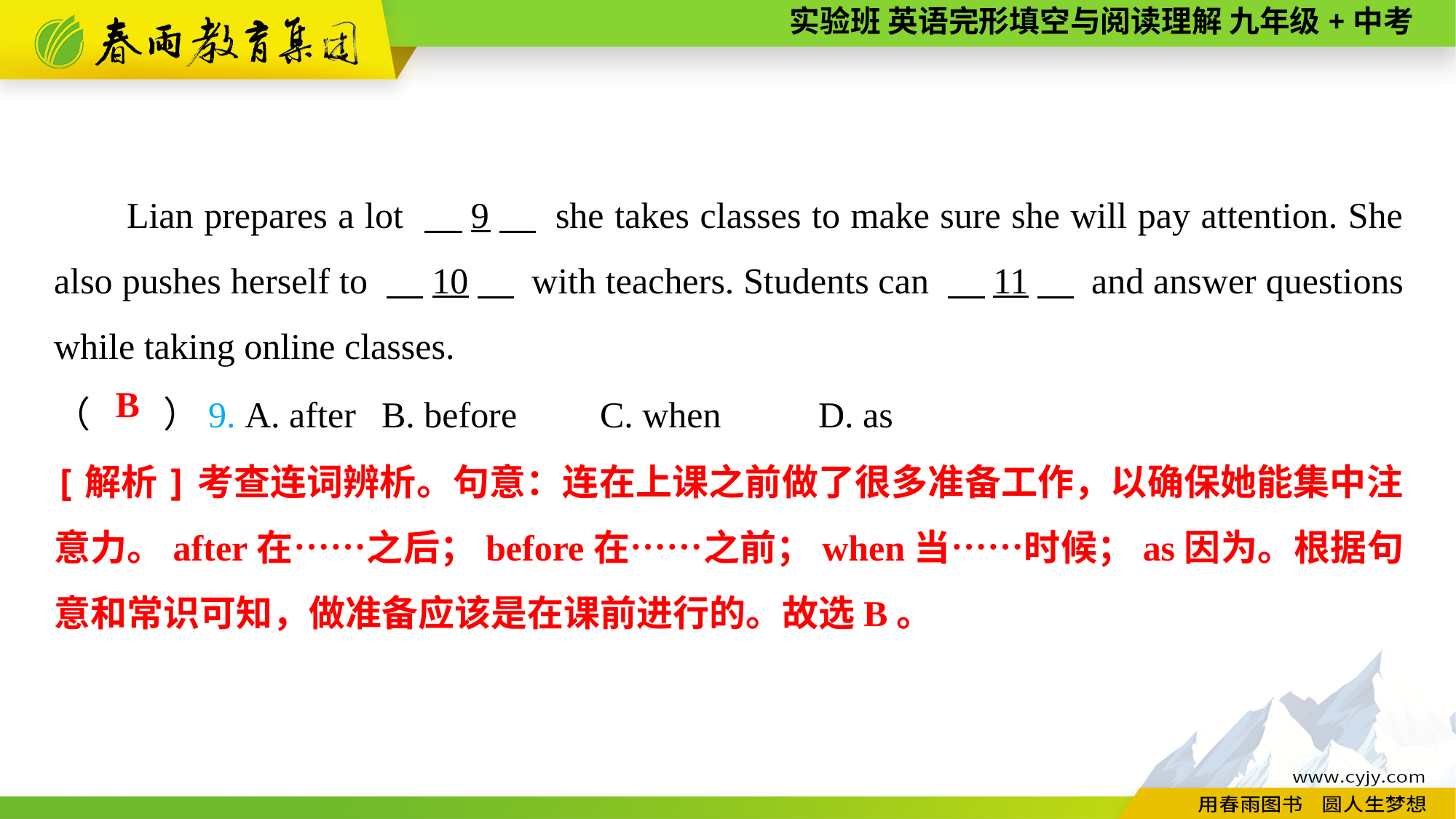

Lian prepares a lot 　9　 she takes classes to make sure she will pay attention. She also pushes herself to 　10　 with teachers. Students can 　11　 and answer questions while taking online classes.
（　　）9. A. after	B. before	C. when	D. as
B
[解析]考查连词辨析。句意：连在上课之前做了很多准备工作，以确保她能集中注意力。after在……之后；before在……之前；when当……时候；as因为。根据句意和常识可知，做准备应该是在课前进行的。故选B。